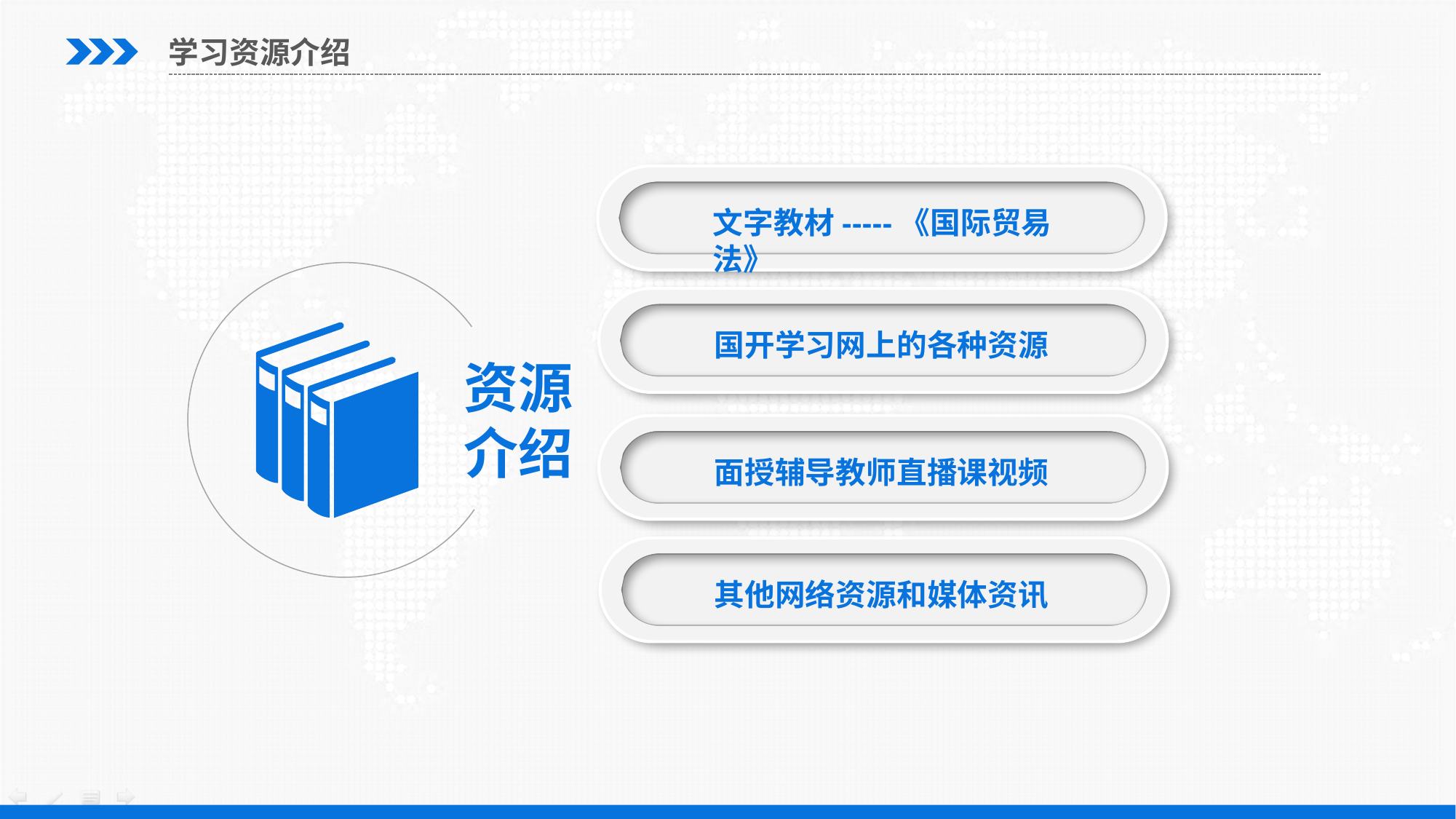

学习资源介绍

文字教材-----《国际贸易法》

国开学习网上的各种资源

资源
介绍

面授辅导教师直播课视频

其他网络资源和媒体资讯